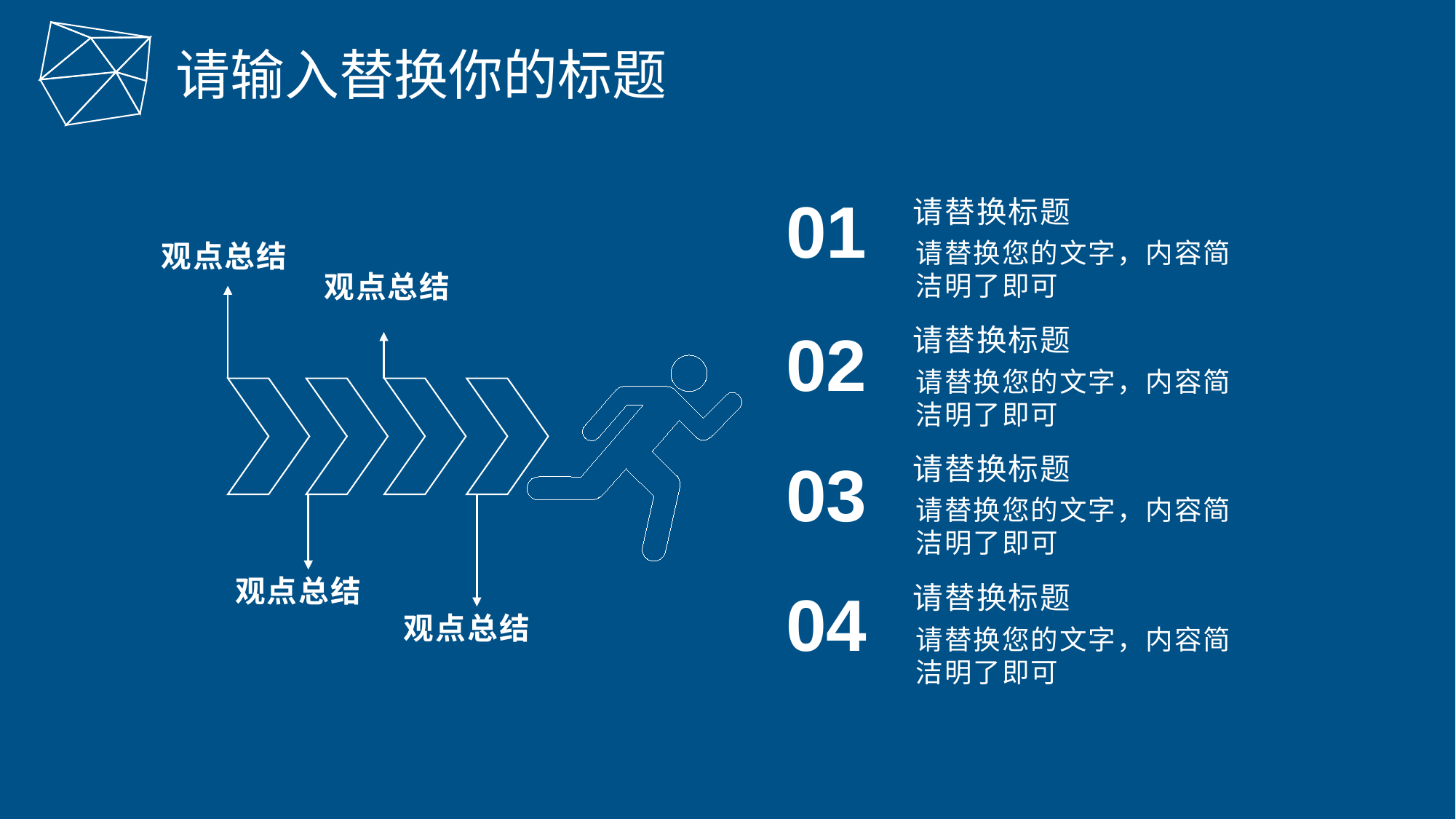

请输入替换你的标题
01
请替换标题
请替换您的文字，内容简洁明了即可
观点总结
观点总结
02
请替换标题

请替换您的文字，内容简洁明了即可

03
请替换标题
请替换您的文字，内容简洁明了即可
观点总结
04
请替换标题
观点总结
请替换您的文字，内容简洁明了即可